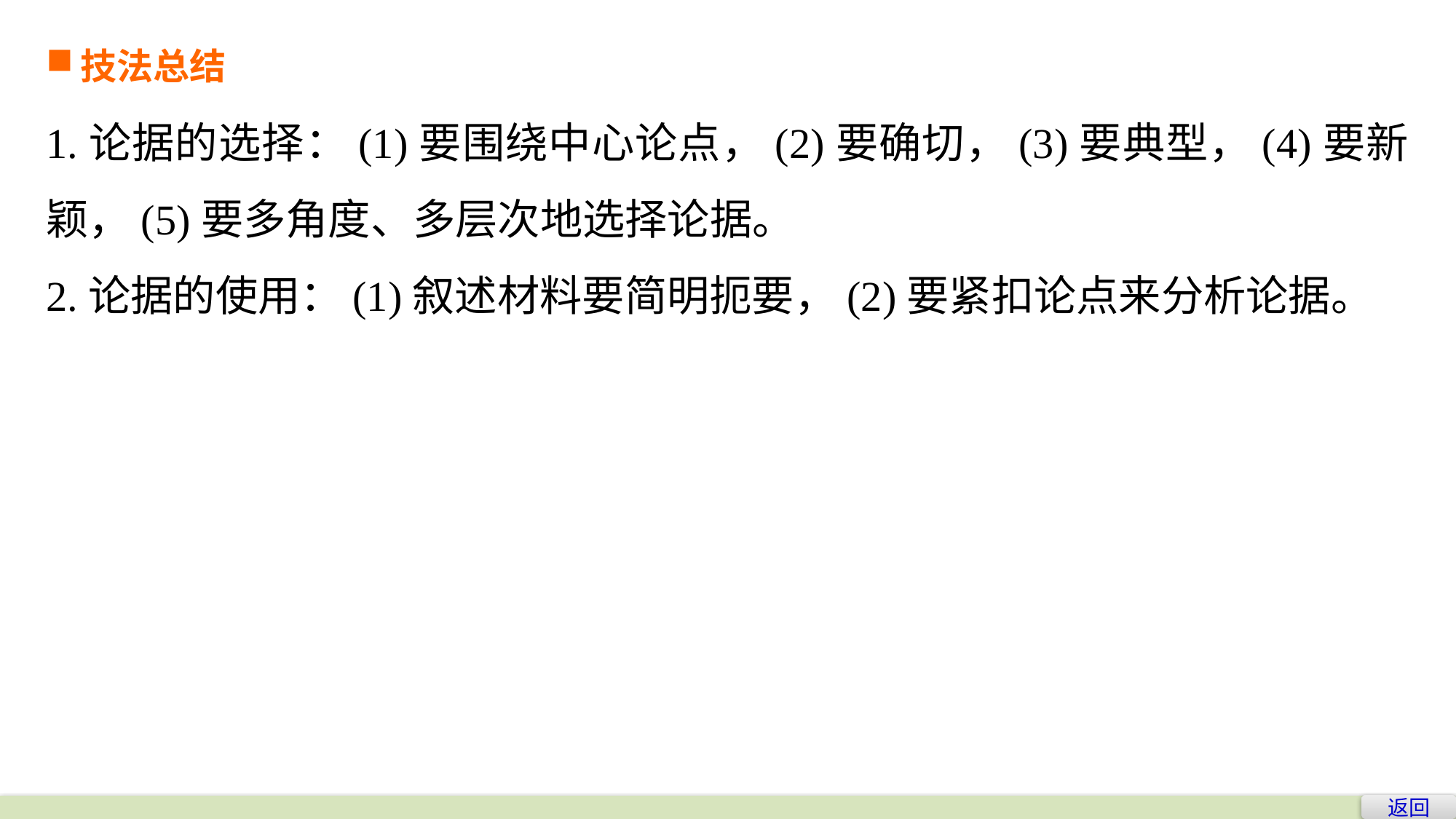

技法总结
1.论据的选择：(1)要围绕中心论点，(2)要确切，(3)要典型，(4)要新颖，(5)要多角度、多层次地选择论据。
2.论据的使用：(1)叙述材料要简明扼要，(2)要紧扣论点来分析论据。
返回